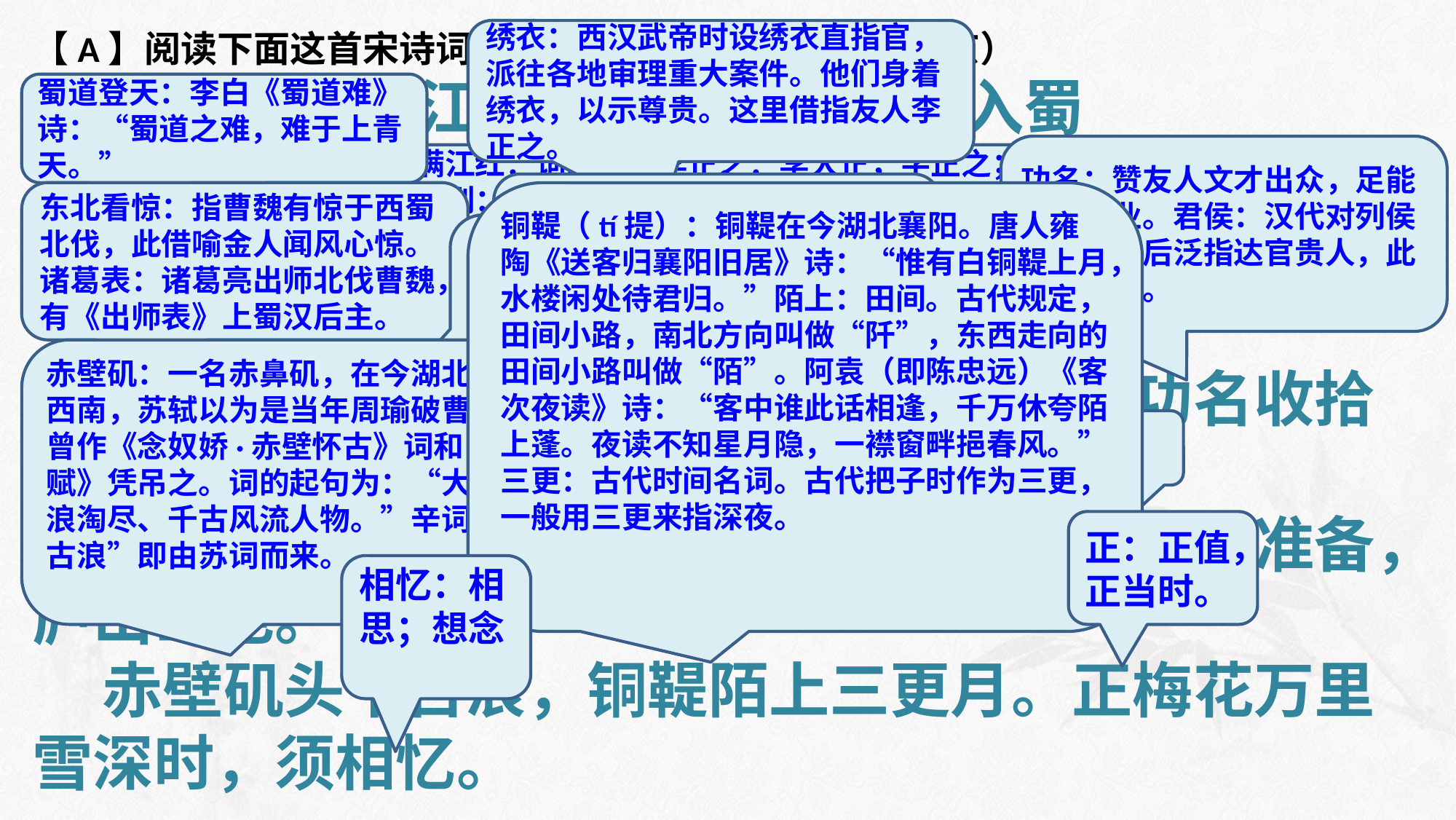

【A】阅读下面这首宋诗词，完成下面小题。 （2018 北京）
满江红•送李正之提刑入蜀
辛弃疾
    蜀道登天，—杯送绣衣行客。还自叹中年多病，不堪离别。
    东北看惊诸葛表，西南更草相如檄。把功名收拾付君侯，如椽笔。
    儿女泪，君休滴。荆楚路，吾能说。要新诗准备，庐山山色。
    赤壁矶头千古浪，铜鞮陌上三更月。正梅花万里雪深时，须相忆。

绣衣：西汉武帝时设绣衣直指官，派往各地审理重大案件。他们身着绣衣，以示尊贵。这里借指友人李正之。
蜀道登天：李白《蜀道难》诗：“蜀道之难，难于上青天。”
功名：赞友人文才出众，足能立功建业。君侯：汉代对列侯的尊称，后泛指达官贵人，此指李正之。
满江红：词牌名；李正之：李大正，字正之；提刑：提点刑狱使的简称，主管一路的司法、刑狱和监察事务。
西南：川蜀地处西南。檄（xí席）：檄文，即告示。相如檄：司马相如有《喻巴蜀檄》。
东北看惊：指曹魏有惊于西蜀北伐，此借喻金人闻风心惊。诸葛表：诸葛亮出师北伐曹魏，有《出师表》上蜀汉后主。
铜鞮（tí提）：铜鞮在今湖北襄阳。唐人雍陶《送客归襄阳旧居》诗：“惟有白铜鞮上月，水楼闲处待君归。”陌上：田间。古代规定，田间小路，南北方向叫做“阡”，东西走向的田间小路叫做“陌”。阿袁（即陈忠远）《客次夜读》诗：“客中谁此话相逢，千万休夸陌上蓬。夜读不知星月隐，一襟窗畔挹春风。”三更：古代时间名词。古代把子时作为三更，一般用三更来指深夜。

如椽（chuán传）笔：如椽（架屋用的椽木）巨笔，指大手笔，典出《晋书·王珣传》：“珣梦人以大笔如椽与之。既觉，语人曰：‘此当有大手笔事。’俄而帝崩，哀册谥议，皆珣所草。”
赤壁矶：一名赤鼻矶，在今湖北黄冈县西南，苏轼以为是当年周瑜破曹之地，曾作《念奴娇·赤壁怀古》词和《赤壁赋》凭吊之。词的起句为：“大江东去，浪淘尽、千古风流人物。”辛词的“千古浪”即由苏词而来。

荆楚：今湖南、湖北一带，为李由江西入蜀的必经之地。稼轩曾官湖南、湖北，故谓“吾能说”。
不要
请
正：正值，正当时。
相忆：相思；想念

⑹功名：赞友人文才出众，足能立功建业。君侯：汉代对列侯的尊称，后泛指达官贵人，此指李正之。
⑺
⑻休：不要。
⑼⑾⑿⒀
⒁